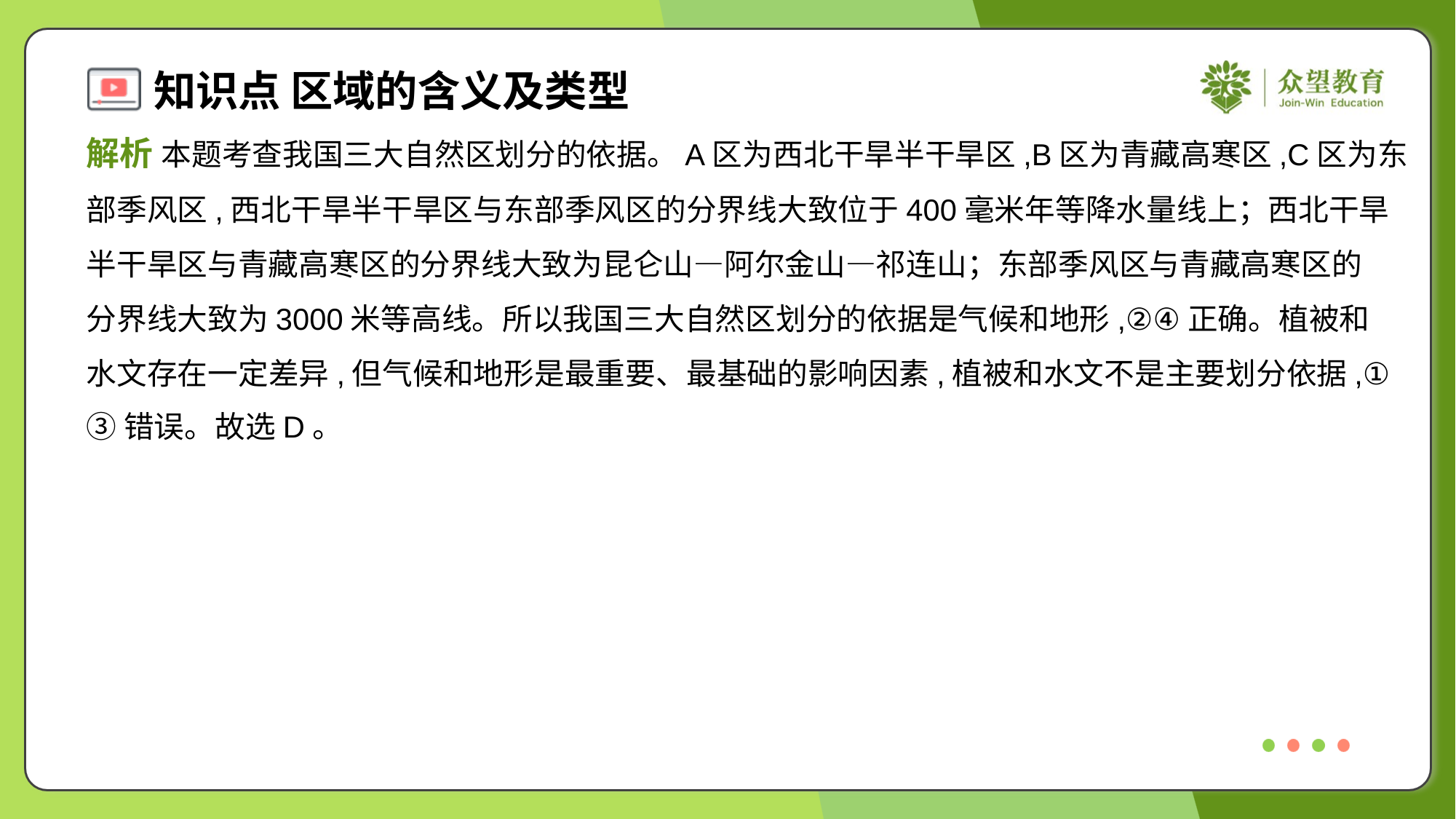

解析 本题考查我国三大自然区划分的依据。A区为西北干旱半干旱区,B区为青藏高寒区,C区为东
部季风区,西北干旱半干旱区与东部季风区的分界线大致位于400毫米年等降水量线上；西北干旱
半干旱区与青藏高寒区的分界线大致为昆仑山—阿尔金山—祁连山；东部季风区与青藏高寒区的
分界线大致为3000米等高线。所以我国三大自然区划分的依据是气候和地形,②④正确。植被和
水文存在一定差异,但气候和地形是最重要、最基础的影响因素,植被和水文不是主要划分依据,①
③错误。故选D。